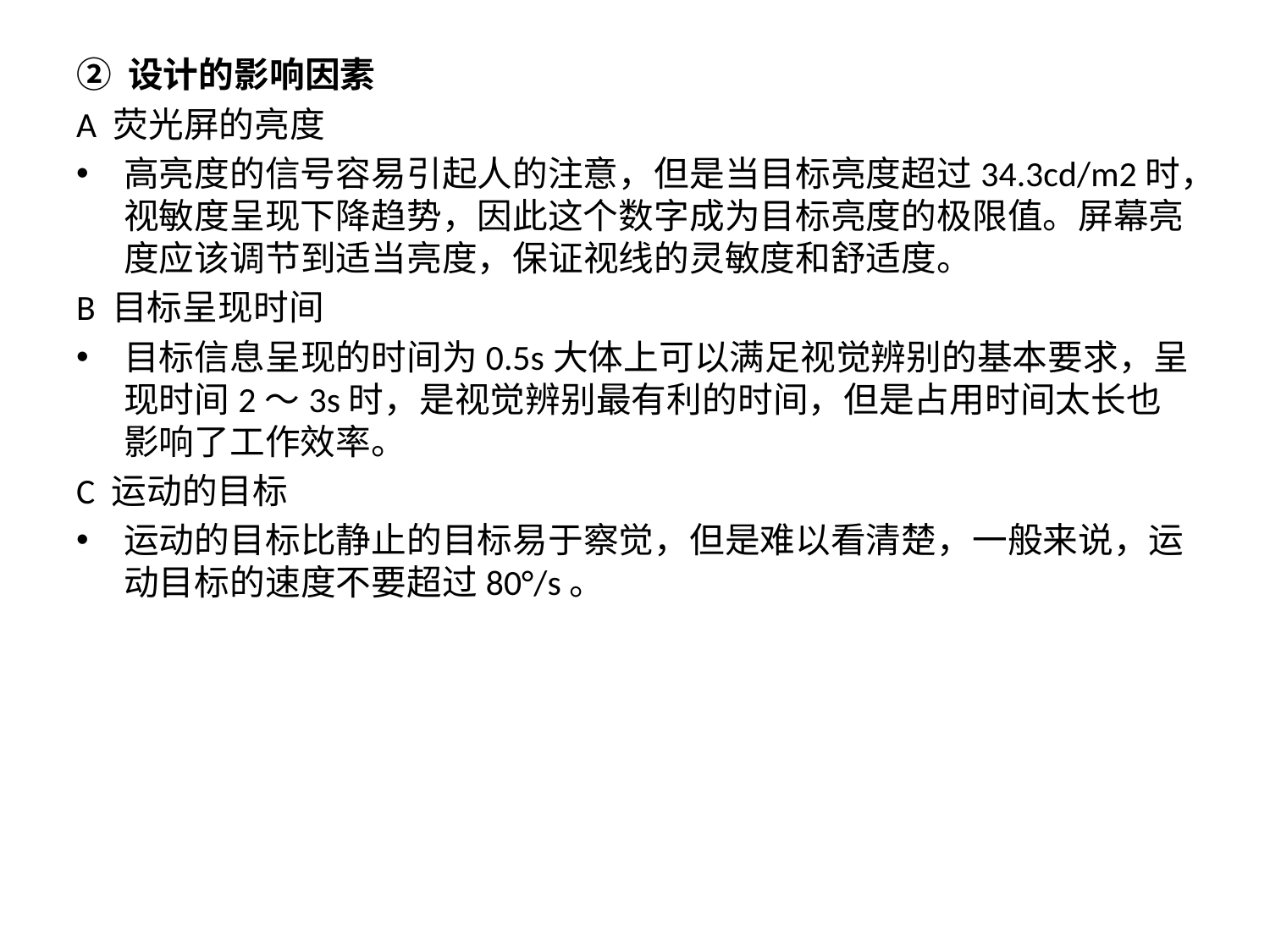

② 设计的影响因素
A 荧光屏的亮度
高亮度的信号容易引起人的注意，但是当目标亮度超过34.3cd/m2时，视敏度呈现下降趋势，因此这个数字成为目标亮度的极限值。屏幕亮度应该调节到适当亮度，保证视线的灵敏度和舒适度。
B 目标呈现时间
目标信息呈现的时间为0.5s大体上可以满足视觉辨别的基本要求，呈现时间2～3s时，是视觉辨别最有利的时间，但是占用时间太长也影响了工作效率。
C 运动的目标
运动的目标比静止的目标易于察觉，但是难以看清楚，一般来说，运动目标的速度不要超过80°/s。